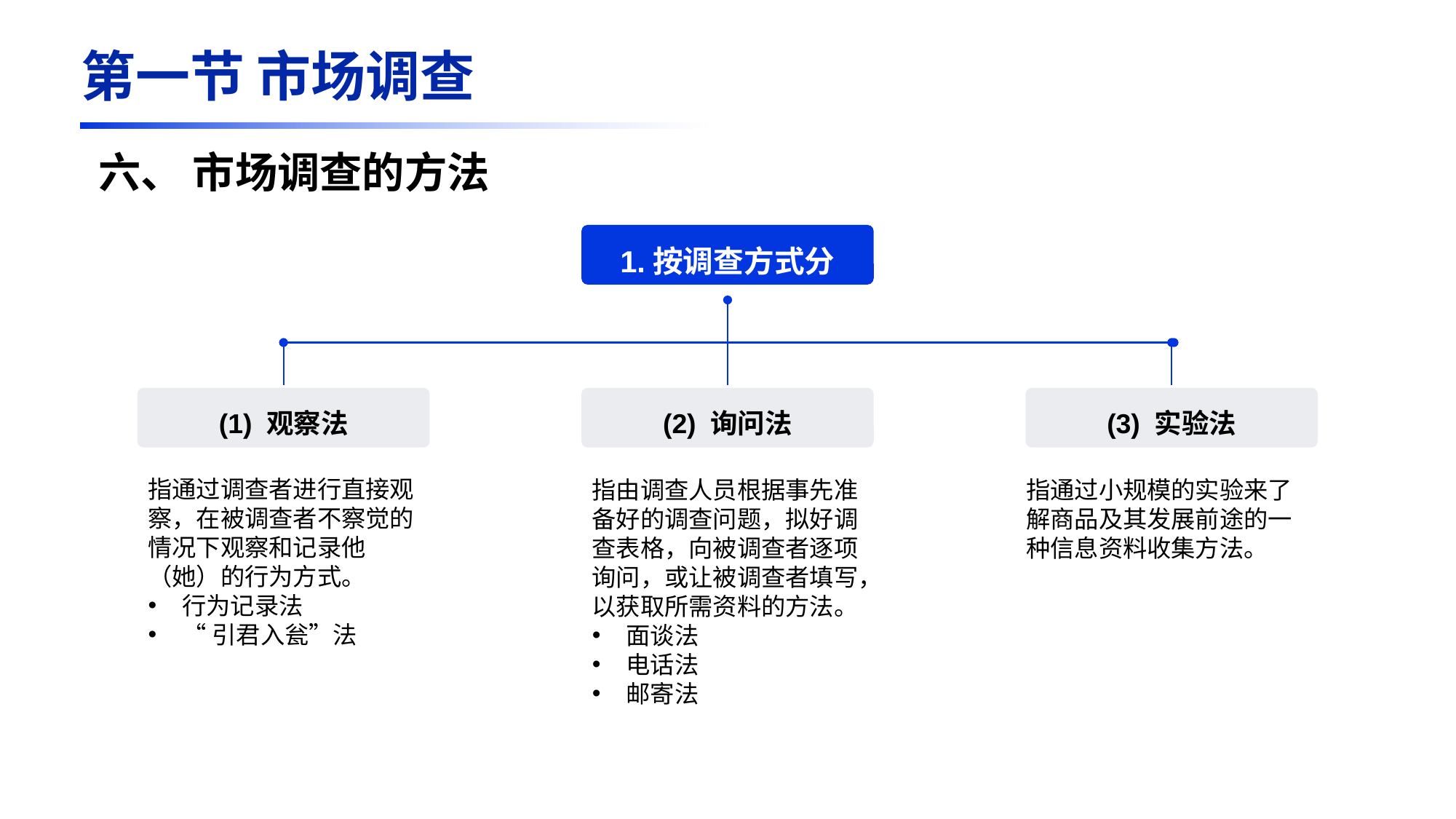

第一节 市场调查
六、 市场调查的方法
1.按调查方式分
(1) 观察法
(2) 询问法
(3) 实验法
指通过调查者进行直接观察，在被调查者不察觉的情况下观察和记录他（她）的行为方式。
行为记录法
“引君入瓮”法
指通过小规模的实验来了解商品及其发展前途的一种信息资料收集方法。
指由调查人员根据事先准备好的调查问题，拟好调查表格，向被调查者逐项询问，或让被调查者填写，以获取所需资料的方法。
面谈法
电话法
邮寄法